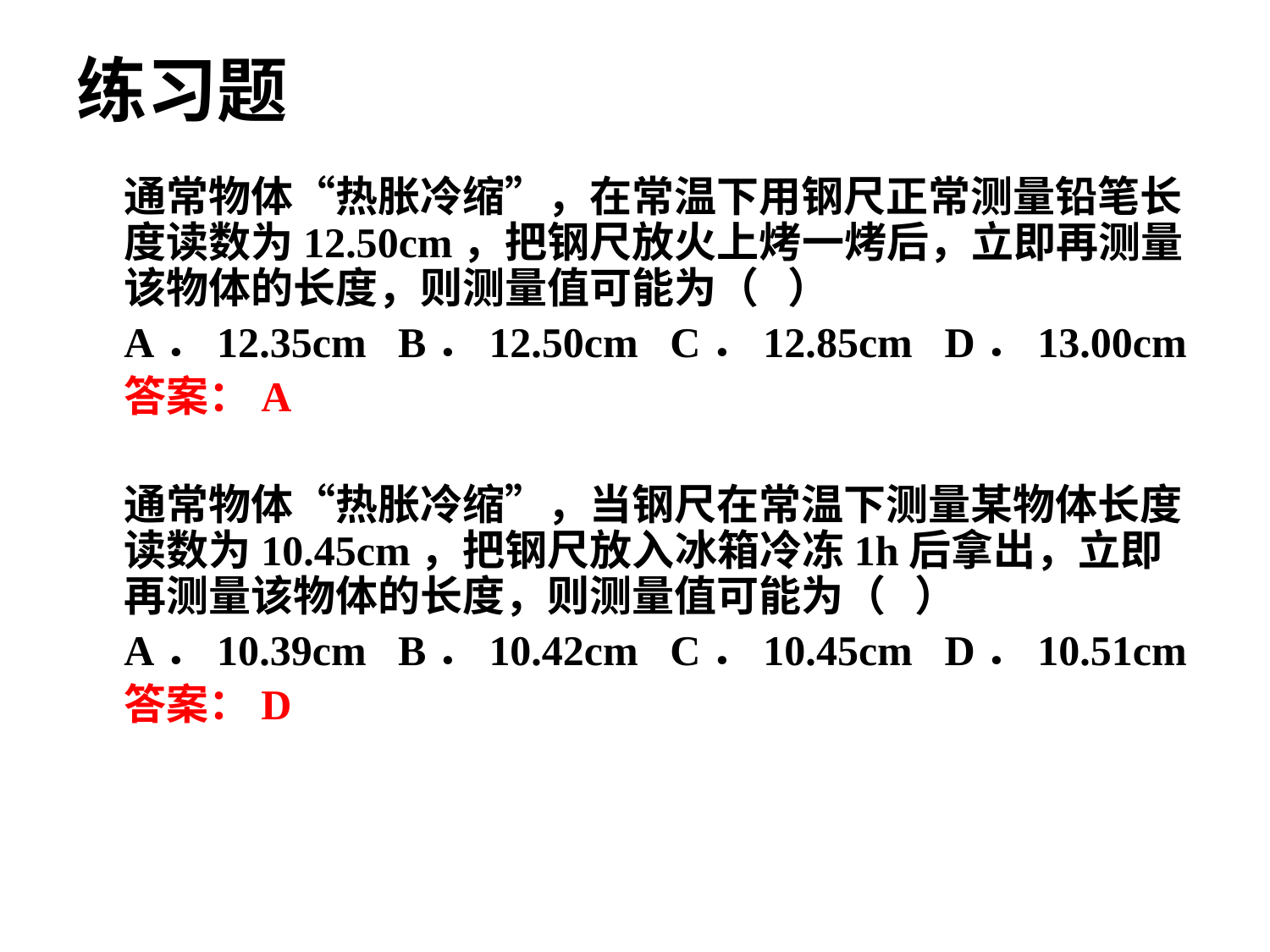

# 练习题
通常物体“热胀冷缩”，在常温下用钢尺正常测量铅笔长度读数为12.50cm，把钢尺放火上烤一烤后，立即再测量该物体的长度，则测量值可能为（   ）
A．12.35cm   B．12.50cm   C．12.85cm   D．13.00cm
答案：A

通常物体“热胀冷缩”，当钢尺在常温下测量某物体长度读数为10.45cm，把钢尺放入冰箱冷冻1h后拿出，立即再测量该物体的长度，则测量值可能为（   ）
A．10.39cm   B．10.42cm   C．10.45cm   D．10.51cm
答案：D